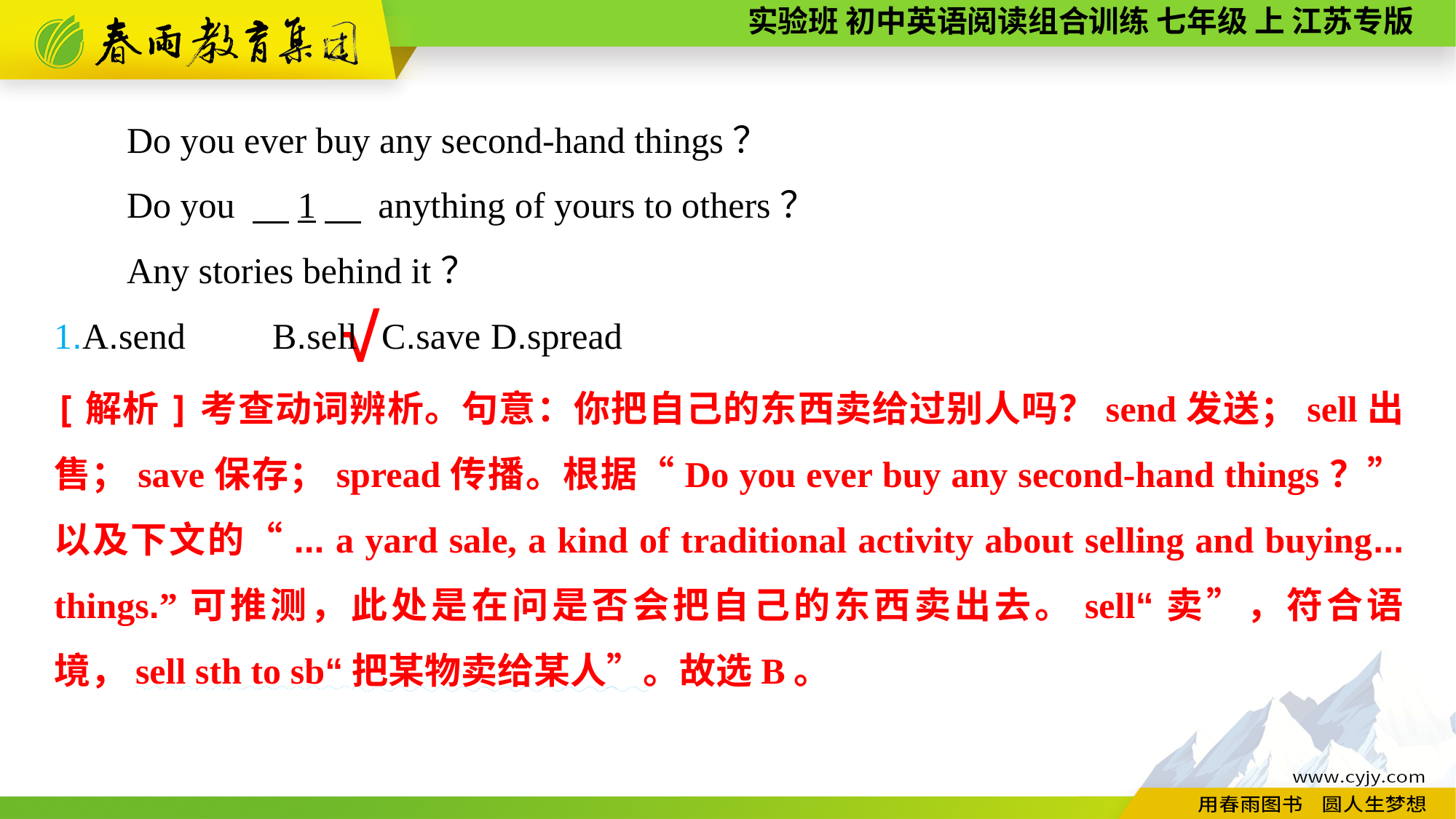

Do you ever buy any second-hand things？
Do you 　1　 anything of yours to others？
Any stories behind it？
1.A.send	B.sell	C.save	D.spread
√
[解析]考查动词辨析。句意：你把自己的东西卖给过别人吗？send发送；sell出售；save保存；spread传播。根据“Do you ever buy any second-hand things？”以及下文的“... a yard sale, a kind of traditional activity about selling and buying... things.”可推测，此处是在问是否会把自己的东西卖出去。sell“卖”，符合语境，sell sth to sb“把某物卖给某人”。故选B。